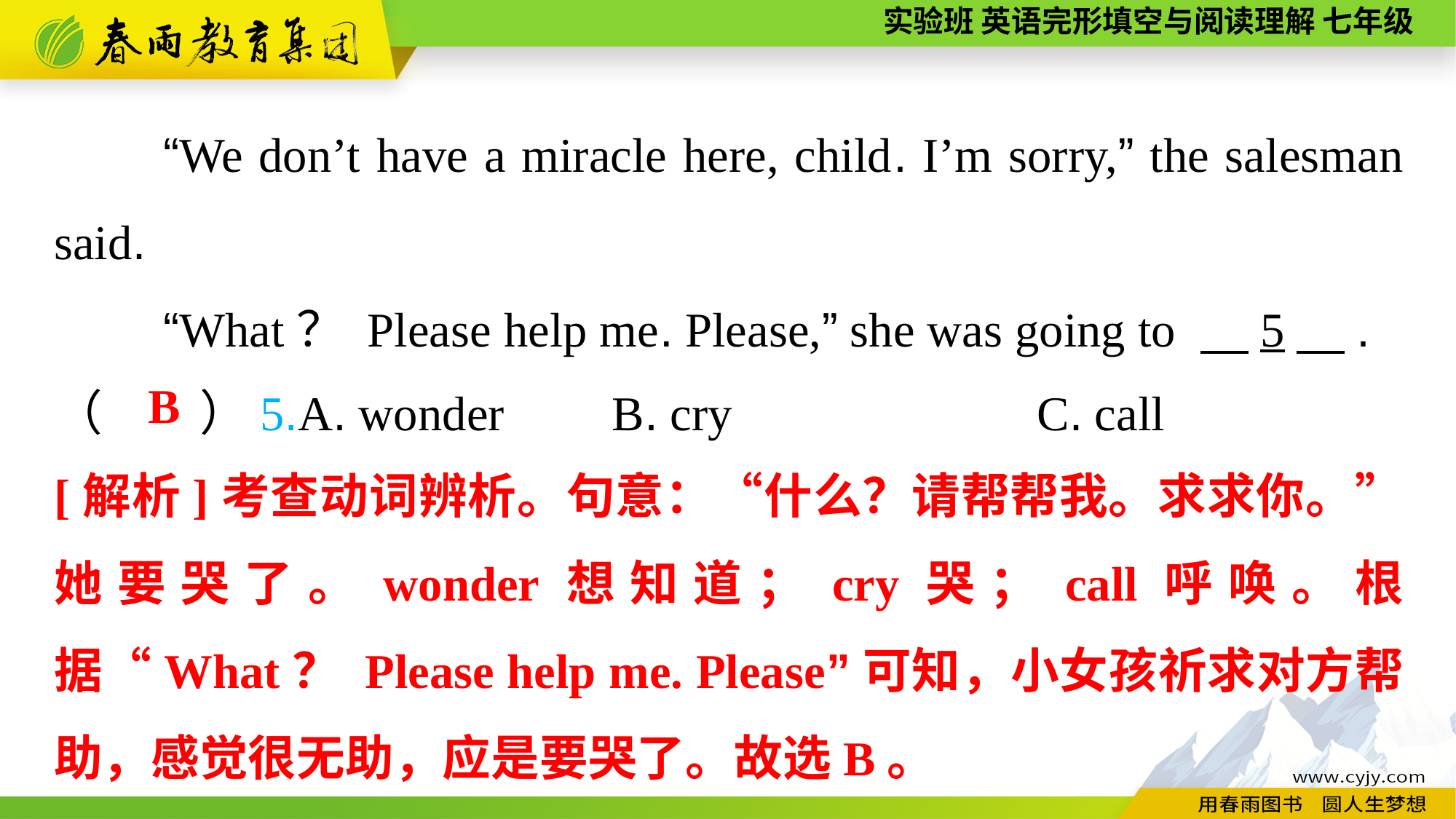

“We don’t have a miracle here, child. I’m sorry,” the salesman said.
“What？ Please help me. Please,” she was going to 　5　.
（　　）5.A. wonder	 B. cry			C. call
B
[解析]考查动词辨析。句意：“什么？请帮帮我。求求你。”她要哭了。wonder想知道；cry哭；call呼唤。根据“What？ Please help me. Please”可知，小女孩祈求对方帮助，感觉很无助，应是要哭了。故选B。